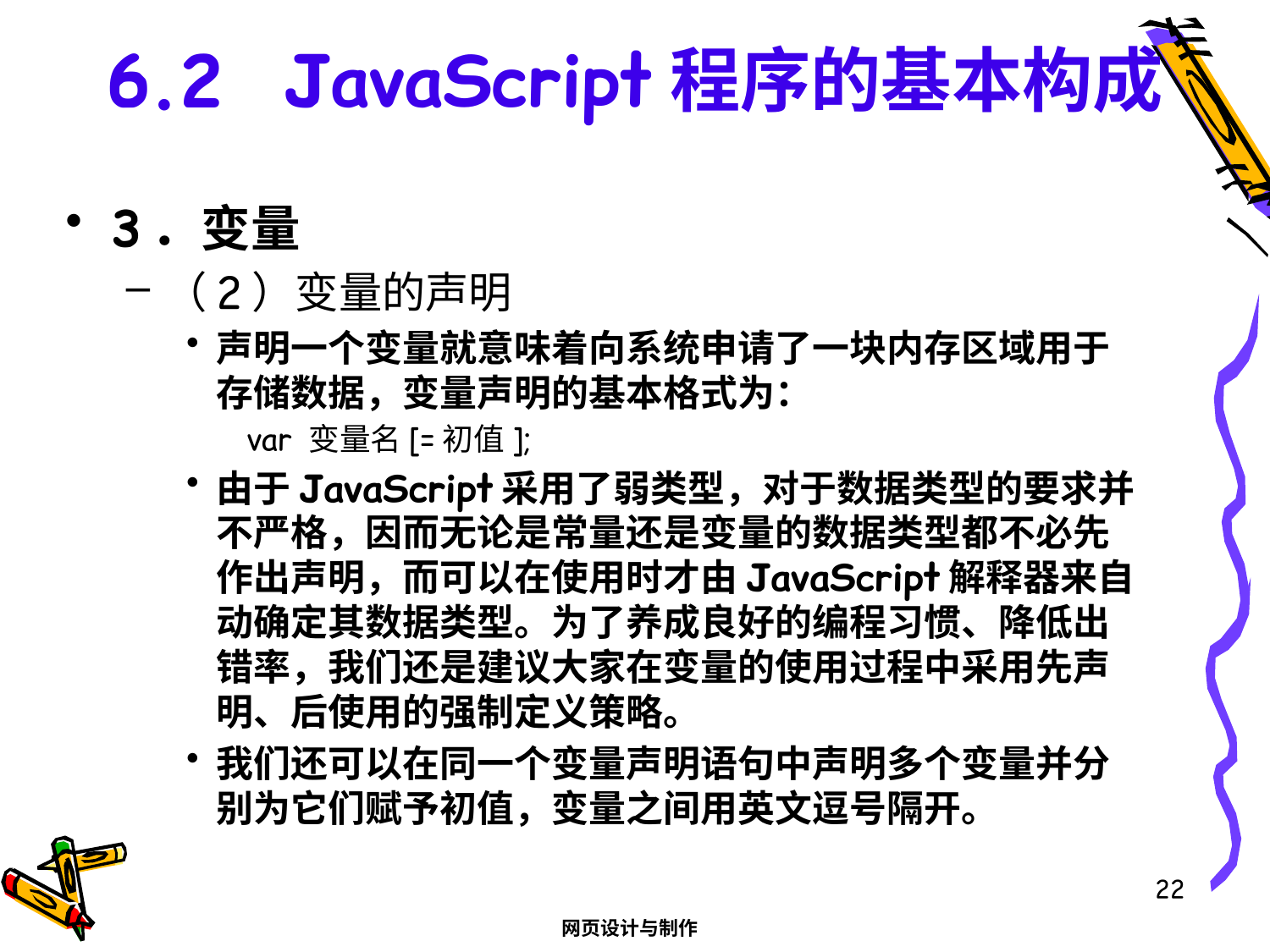

# 6.2  JavaScript程序的基本构成
3．变量
（2）变量的声明
声明一个变量就意味着向系统申请了一块内存区域用于存储数据，变量声明的基本格式为：
var 变量名[=初值];
由于JavaScript采用了弱类型，对于数据类型的要求并不严格，因而无论是常量还是变量的数据类型都不必先作出声明，而可以在使用时才由JavaScript解释器来自动确定其数据类型。为了养成良好的编程习惯、降低出错率，我们还是建议大家在变量的使用过程中采用先声明、后使用的强制定义策略。
我们还可以在同一个变量声明语句中声明多个变量并分别为它们赋予初值，变量之间用英文逗号隔开。
22
网页设计与制作